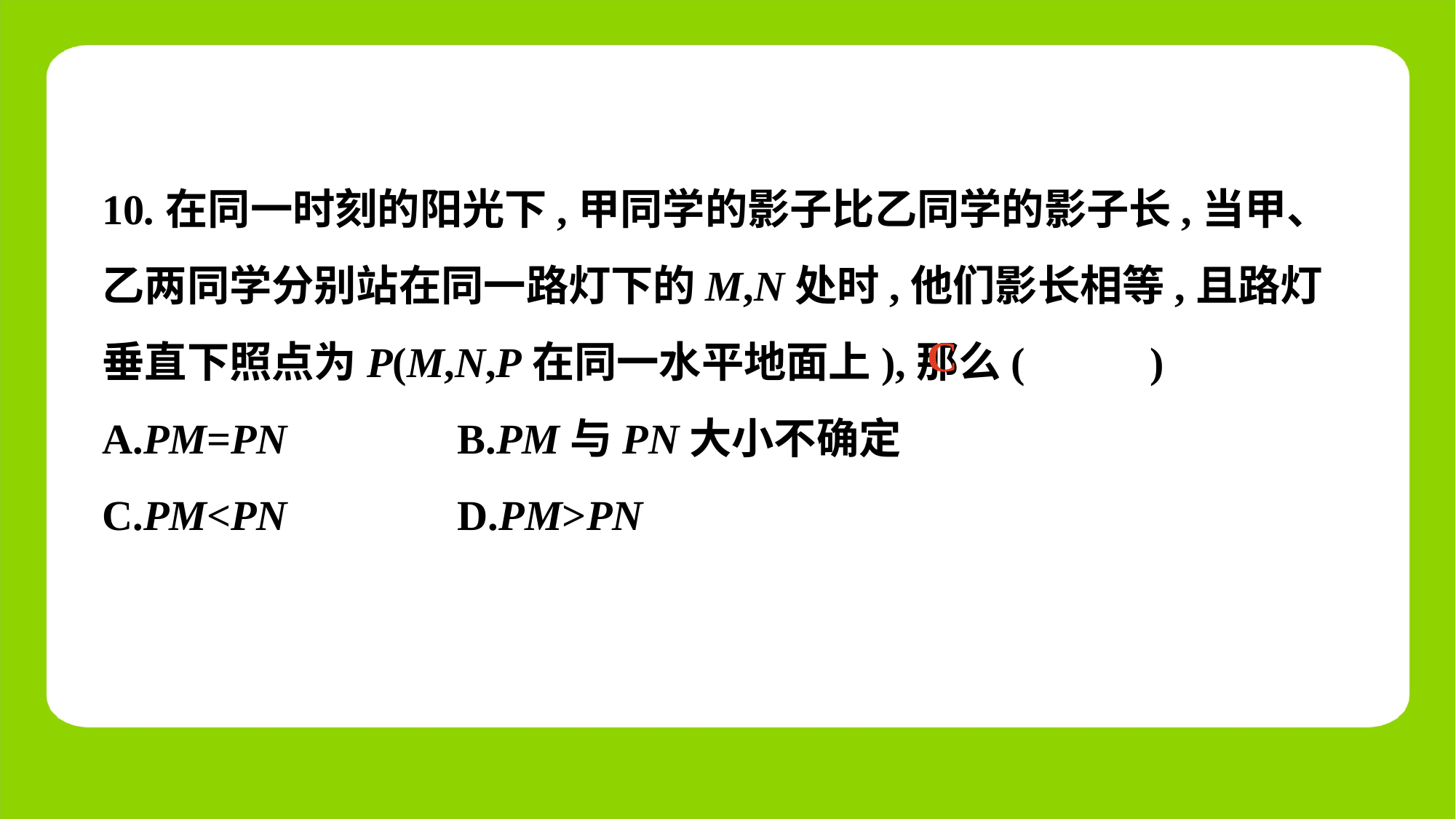

10.在同一时刻的阳光下,甲同学的影子比乙同学的影子长,当甲、乙两同学分别站在同一路灯下的M,N处时,他们影长相等,且路灯垂直下照点为P(M,N,P在同一水平地面上),那么(　  　)
A.PM=PN	             B.PM与PN大小不确定
C.PM<PN	             D.PM>PN
C